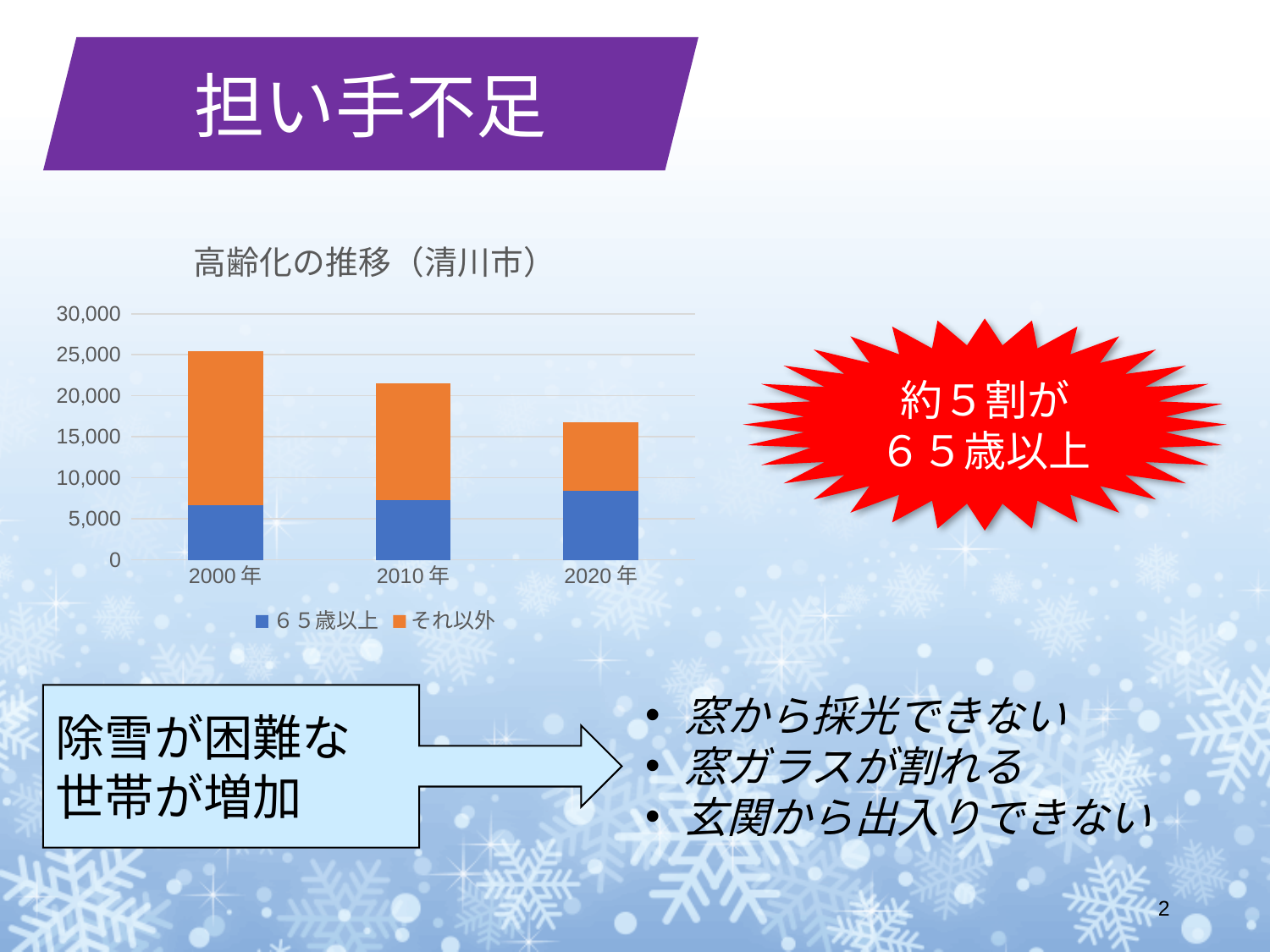

担い手不足

### Chart: 高齢化の推移（清川市）

| Category | ６５歳以上 | それ以外 |
|---|---|---|
| 2000年 | 6669.0 | 18750.0 |
| 2010年 | 7330.0 | 14200.0 |
| 2020年 | 8460.0 | 8269.0 |
約５割が
６５歳以上
窓から採光できない
窓ガラスが割れる
玄関から出入りできない
除雪が困難な
世帯が増加
2